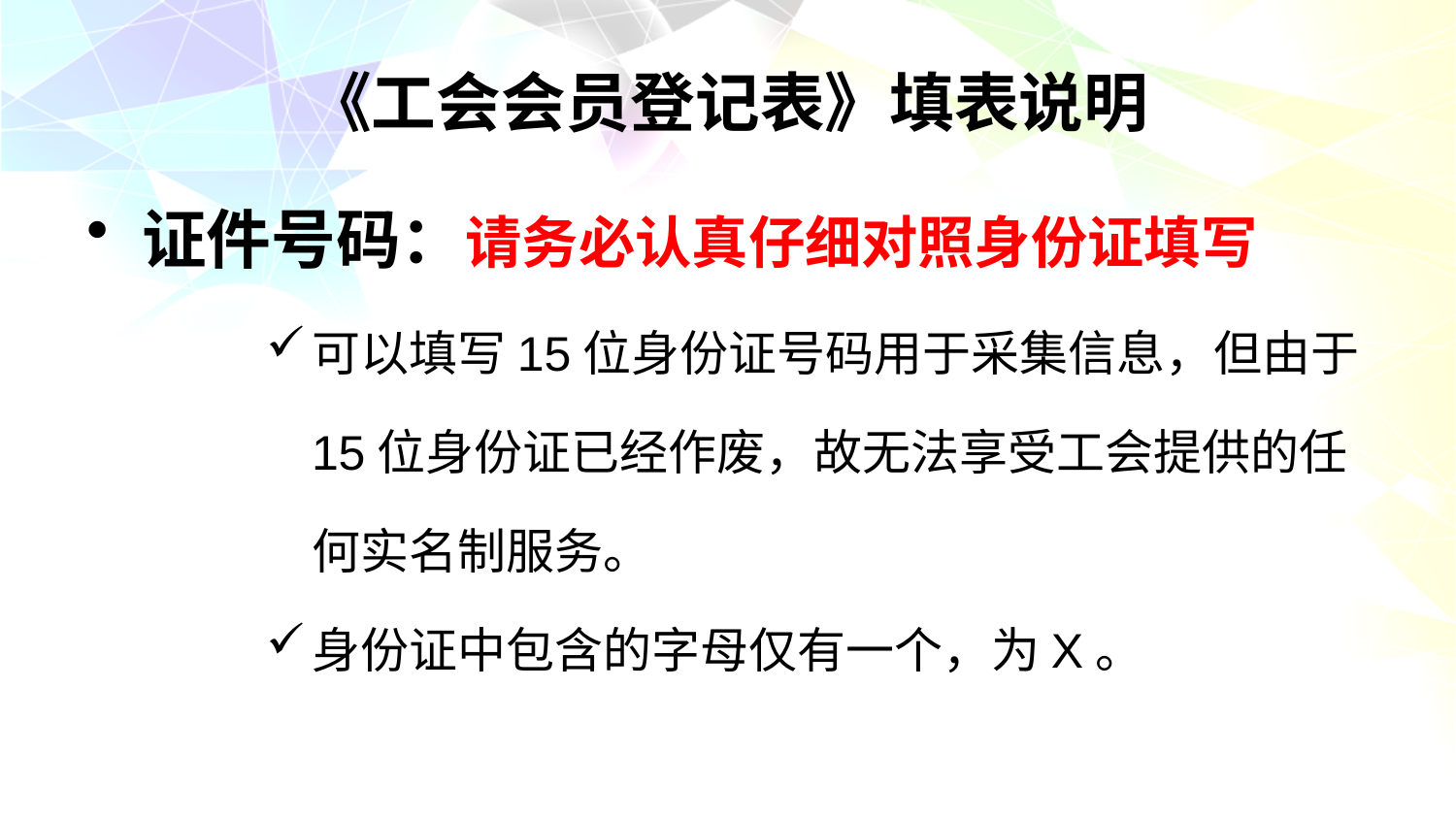

# 《工会会员登记表》填表说明
证件号码：请务必认真仔细对照身份证填写
可以填写15位身份证号码用于采集信息，但由于15位身份证已经作废，故无法享受工会提供的任何实名制服务。
身份证中包含的字母仅有一个，为X。